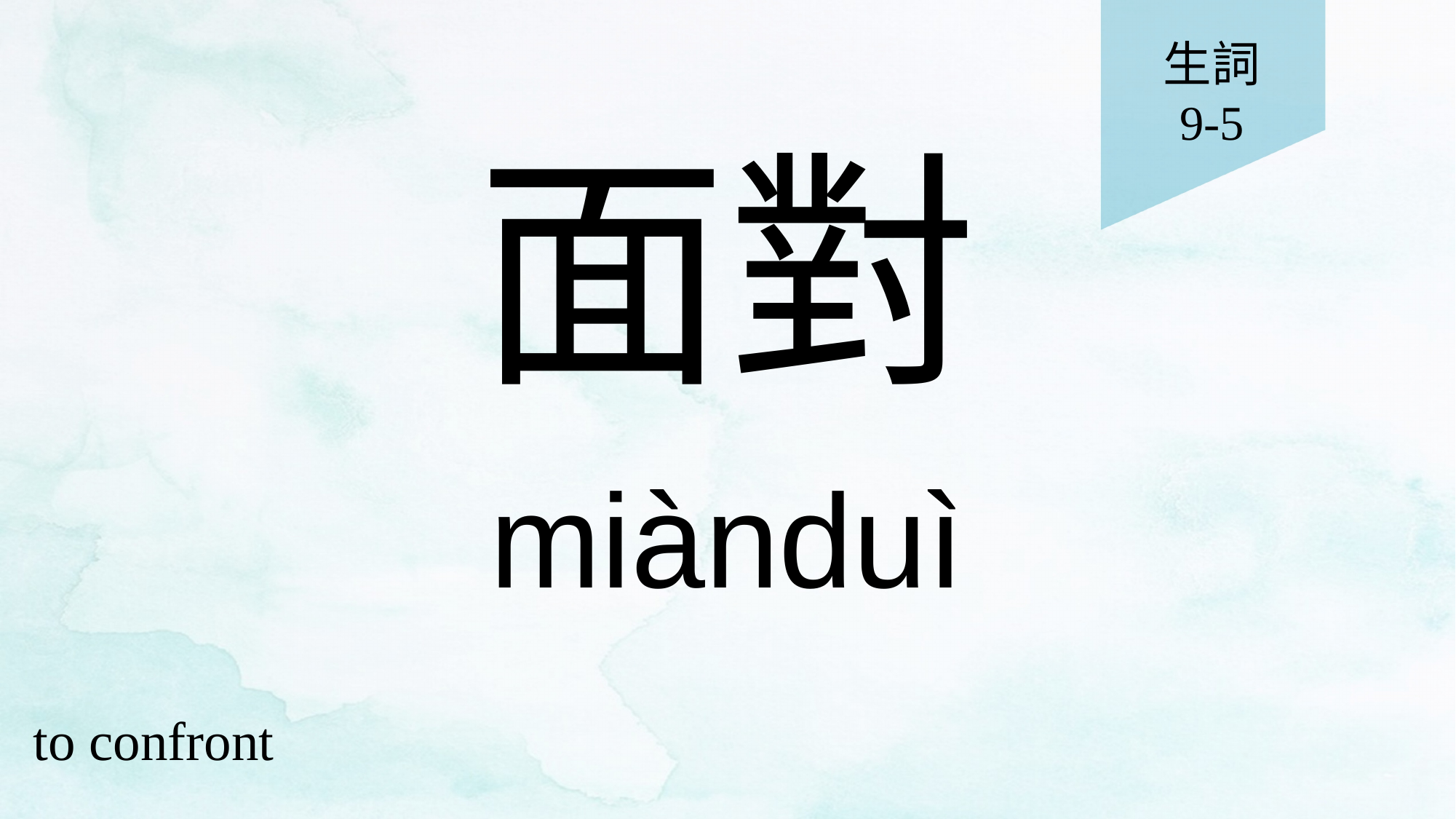

生詞
9-5
# 面對
miànduì
to confront